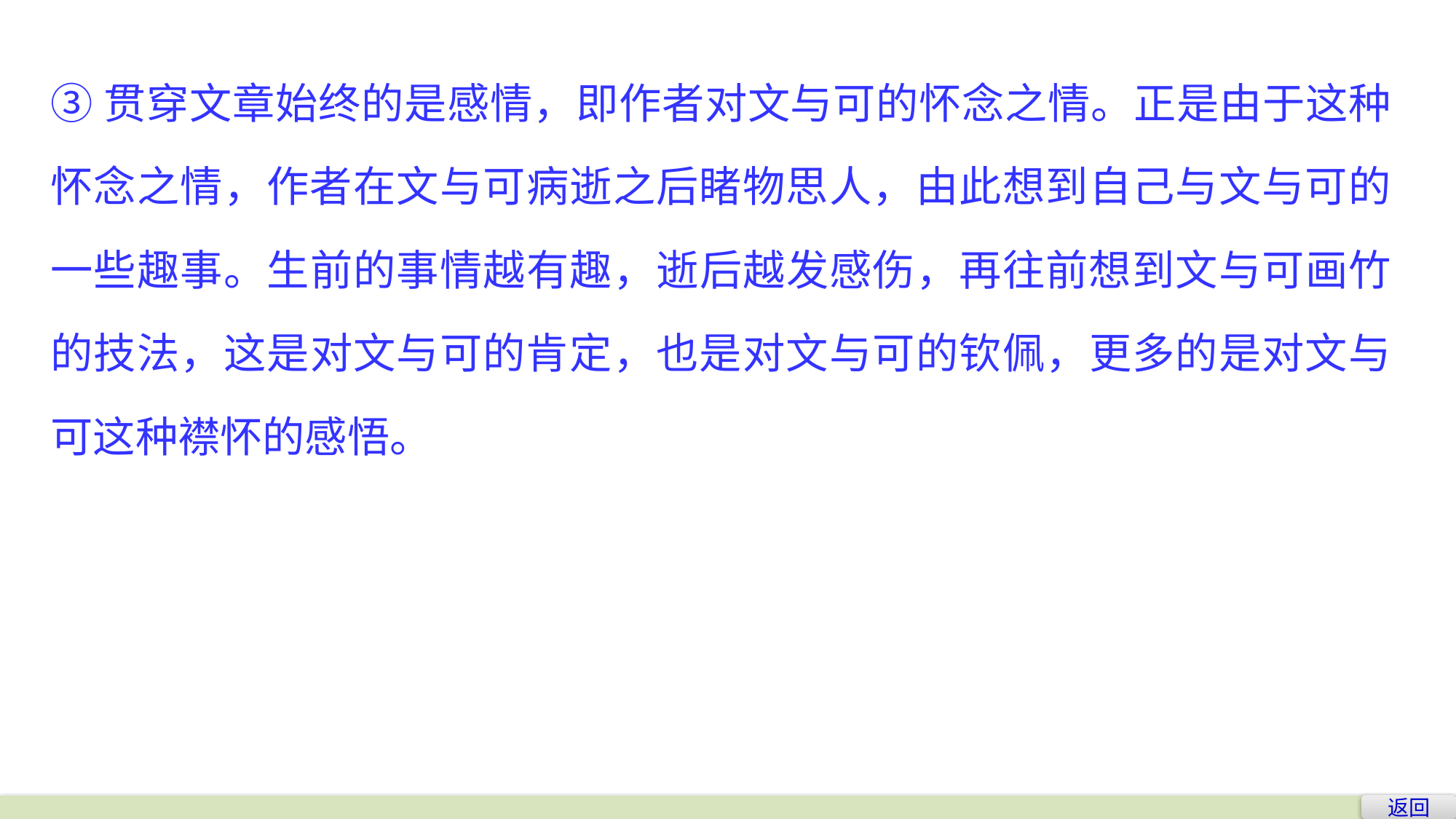

③贯穿文章始终的是感情，即作者对文与可的怀念之情。正是由于这种怀念之情，作者在文与可病逝之后睹物思人，由此想到自己与文与可的一些趣事。生前的事情越有趣，逝后越发感伤，再往前想到文与可画竹的技法，这是对文与可的肯定，也是对文与可的钦佩，更多的是对文与可这种襟怀的感悟。
返回